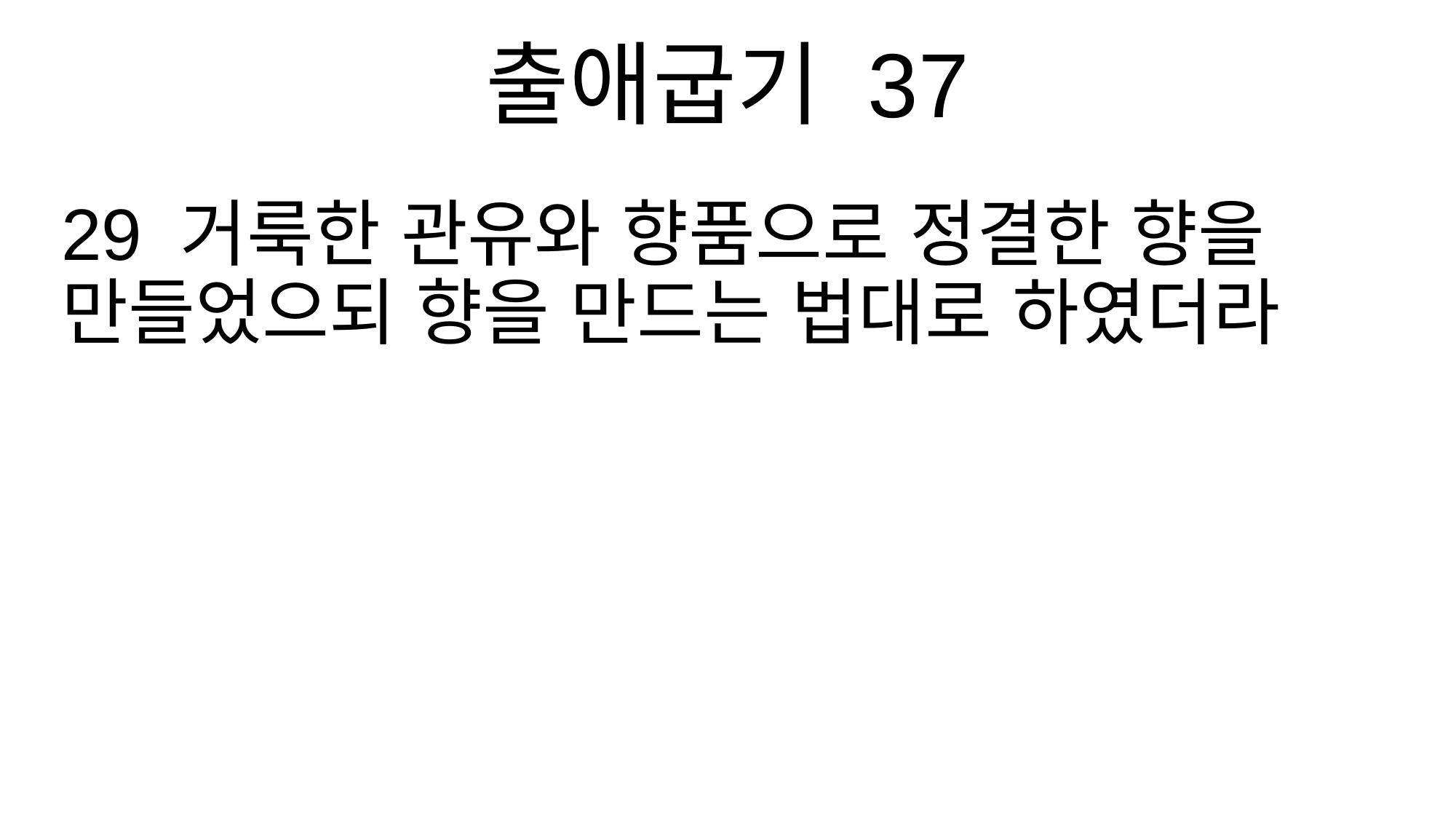

출애굽기 37
29 거룩한 관유와 향품으로 정결한 향을 만들었으되 향을 만드는 법대로 하였더라